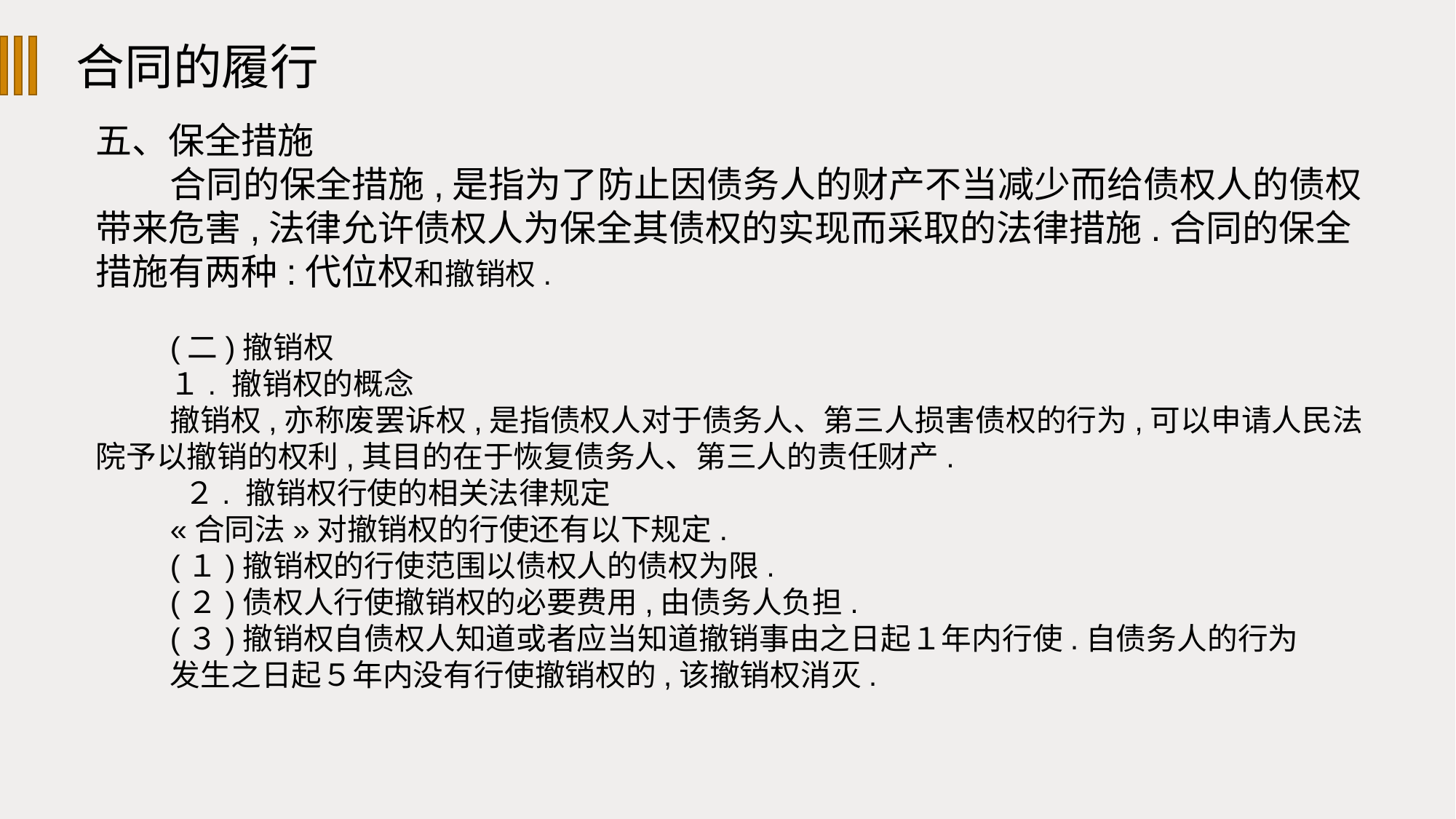

合同的履行

五、保全措施
合同的保全措施,是指为了防止因债务人的财产不当减少而给债权人的债权带来危害,法律允许债权人为保全其债权的实现而采取的法律措施.合同的保全措施有两种:代位权和撤销权.

(二)撤销权
１. 撤销权的概念
撤销权,亦称废罢诉权,是指债权人对于债务人、第三人损害债权的行为,可以申请人民法院予以撤销的权利,其目的在于恢复债务人、第三人的责任财产.
 ２. 撤销权行使的相关法律规定
«合同法»对撤销权的行使还有以下规定.
(１)撤销权的行使范围以债权人的债权为限.
(２)债权人行使撤销权的必要费用,由债务人负担.
(３)撤销权自债权人知道或者应当知道撤销事由之日起１年内行使.自债务人的行为
发生之日起５年内没有行使撤销权的,该撤销权消灭.